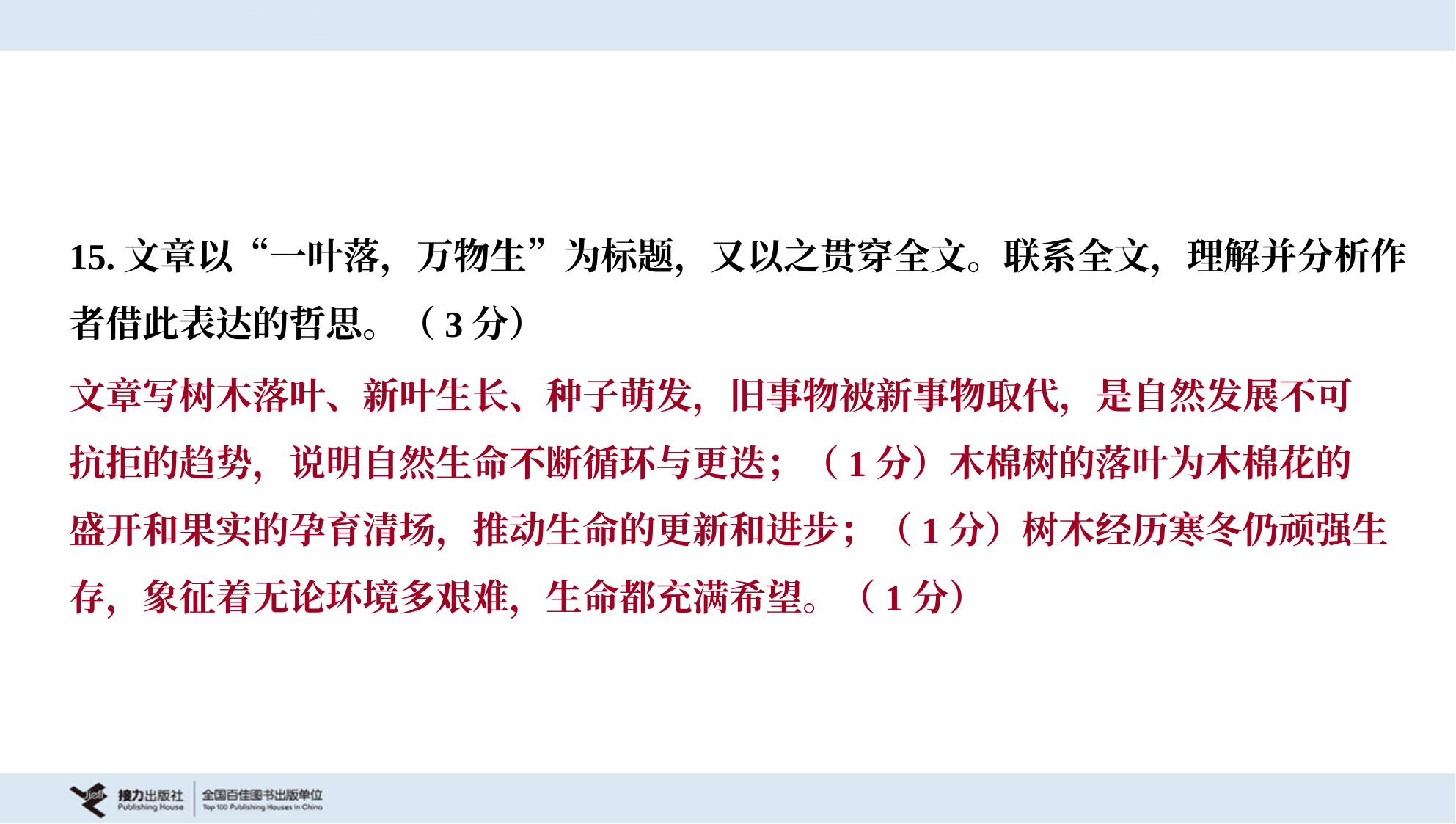

15.文章以“一叶落，万物生”为标题，又以之贯穿全文。联系全文，理解并分析作
者借此表达的哲思。（3分）
文章写树木落叶、新叶生长、种子萌发，旧事物被新事物取代，是自然发展不可
抗拒的趋势，说明自然生命不断循环与更迭；（1分）木棉树的落叶为木棉花的
盛开和果实的孕育清场，推动生命的更新和进步；（1分）树木经历寒冬仍顽强生
存，象征着无论环境多艰难，生命都充满希望。（1分）